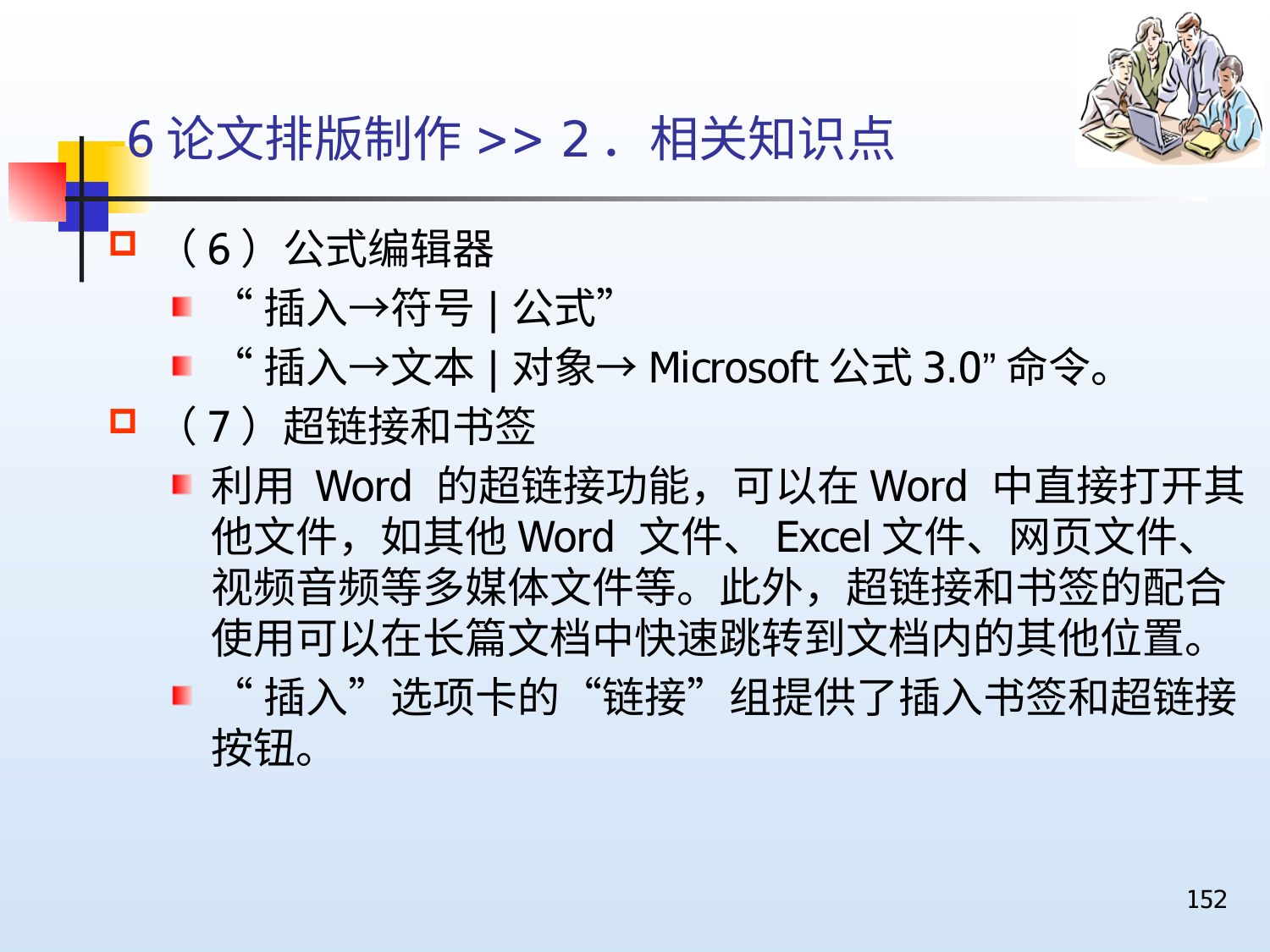

# 6论文排版制作>> 2．相关知识点
（6）公式编辑器
“插入→符号|公式”
“插入→文本|对象→Microsoft公式3.0”命令。
（7）超链接和书签
利用 Word 的超链接功能，可以在Word 中直接打开其他文件，如其他Word 文件、Excel文件、网页文件、视频音频等多媒体文件等。此外，超链接和书签的配合使用可以在长篇文档中快速跳转到文档内的其他位置。
“插入”选项卡的“链接”组提供了插入书签和超链接按钮。
152